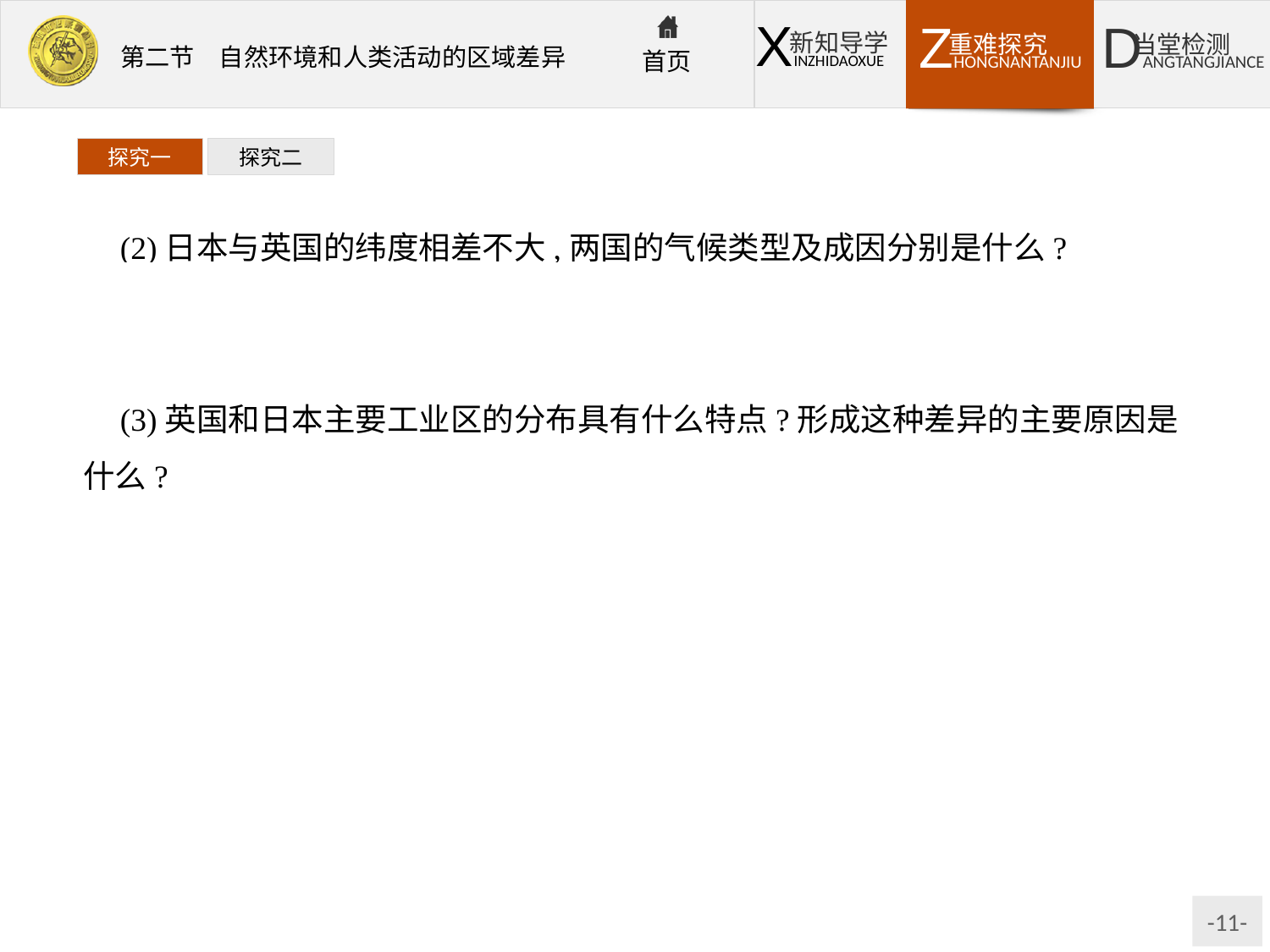

探究一
探究二
(2)日本与英国的纬度相差不大,两国的气候类型及成因分别是什么?
提示日本深受季风影响,北部为温带季风气候,南部为亚热带季风气候。英国受北大西洋暖流和西风带的影响,形成典型的温带海洋性气候。
(3)英国和日本主要工业区的分布具有什么特点?形成这种差异的主要原因是什么?
提示英国煤、铁、石油等资源丰富,工业大都接近原料产地布局,具有明显的“资源型”特点。日本国内矿产资源贫乏,所需工业原料多从国外进口;同时,日本国内市场狭小,工业产品大多依赖国际市场,因此,日本工业主要分布在太平洋沿岸地带,这里港湾众多,海运便利,既便于进口原料,又利于出口工业产品,形成明显的“临海型”布局特征。